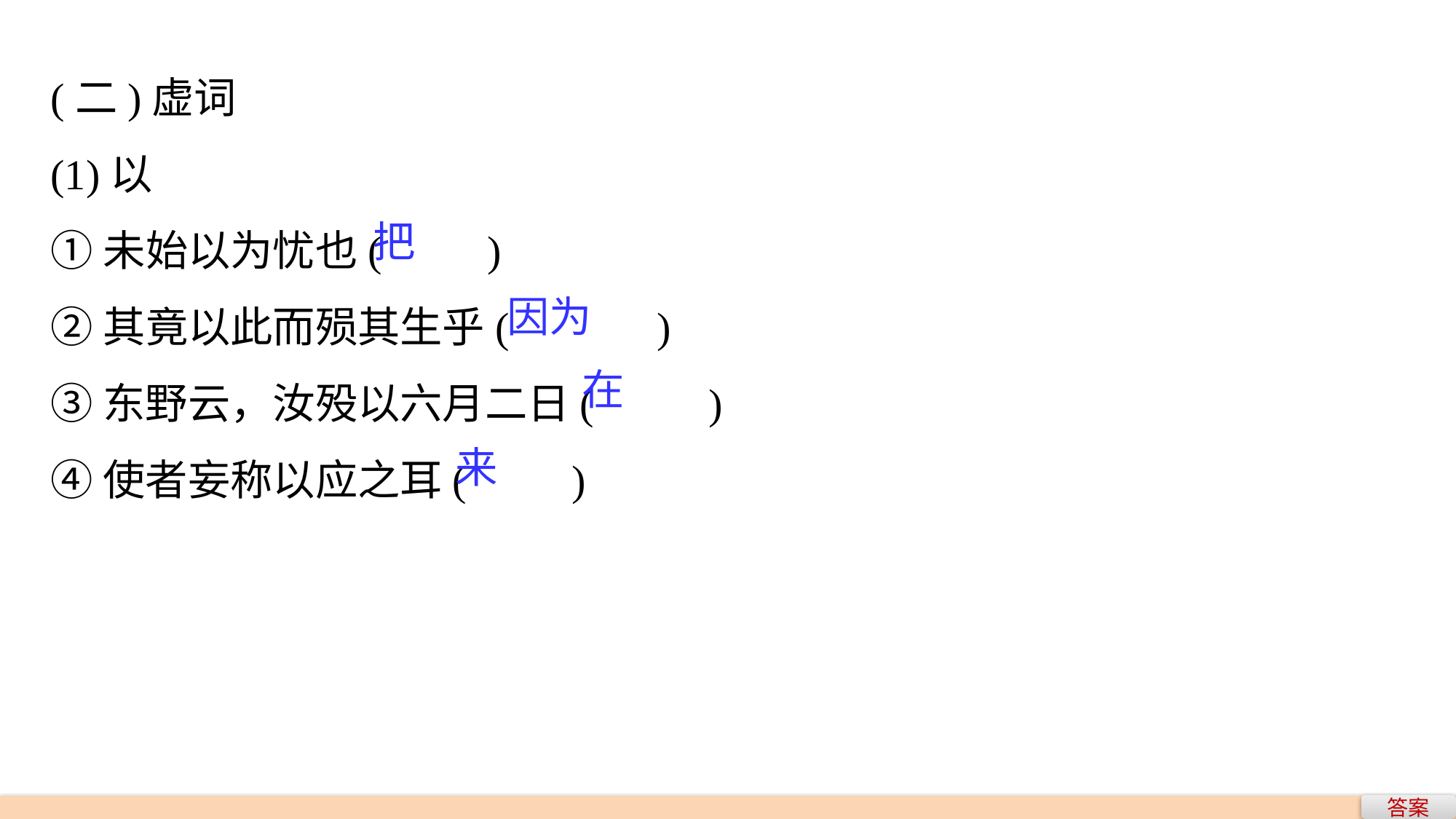

(二)虚词
(1)以
①未始以为忧也(　　)
②其竟以此而殒其生乎(　　　)
③东野云，汝殁以六月二日(　 　)
④使者妄称以应之耳(　　)
把
因为
在
来
答案